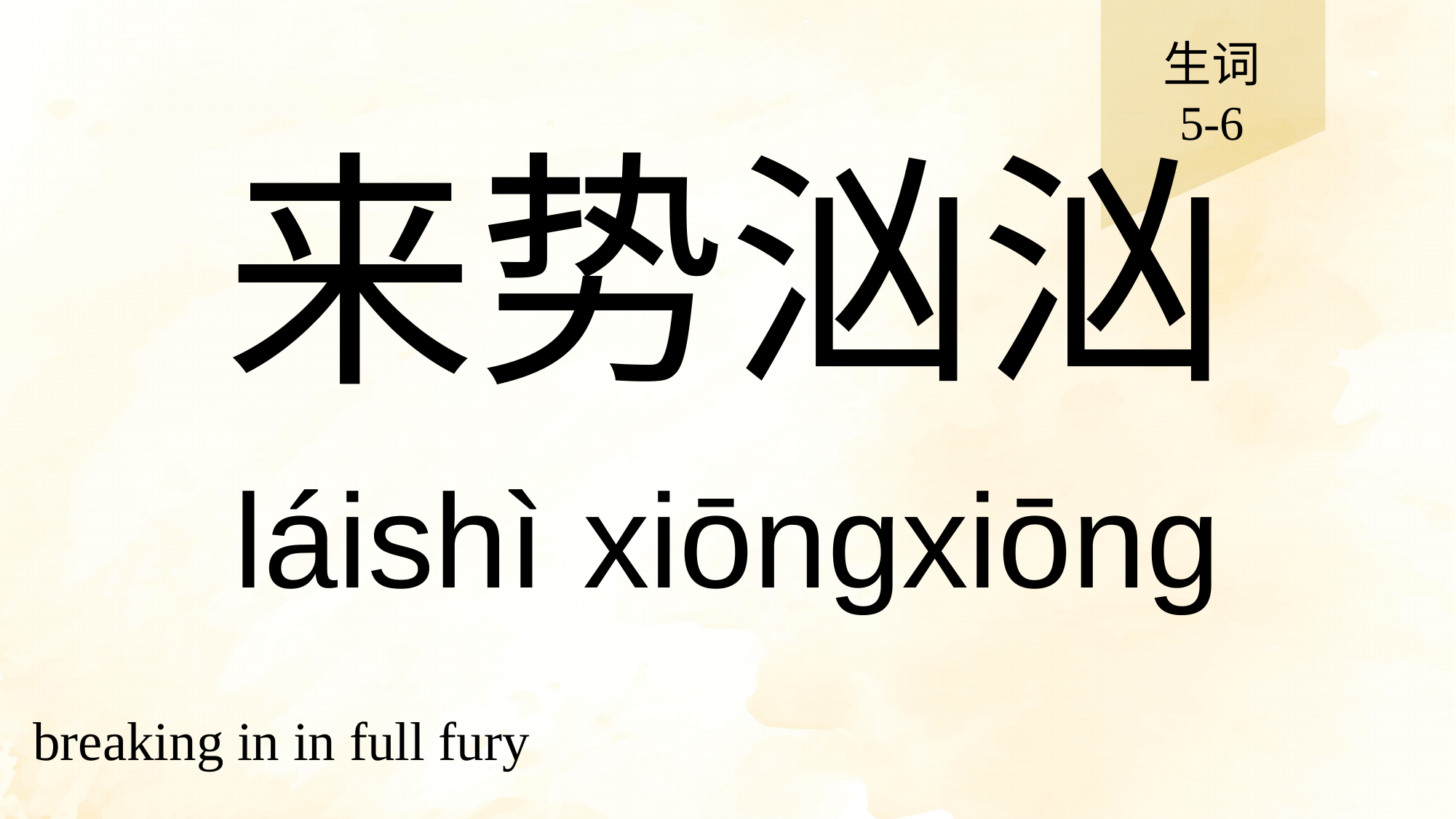

生词
5-6
# 来势汹汹
láishì xiōngxiōng
breaking in in full fury